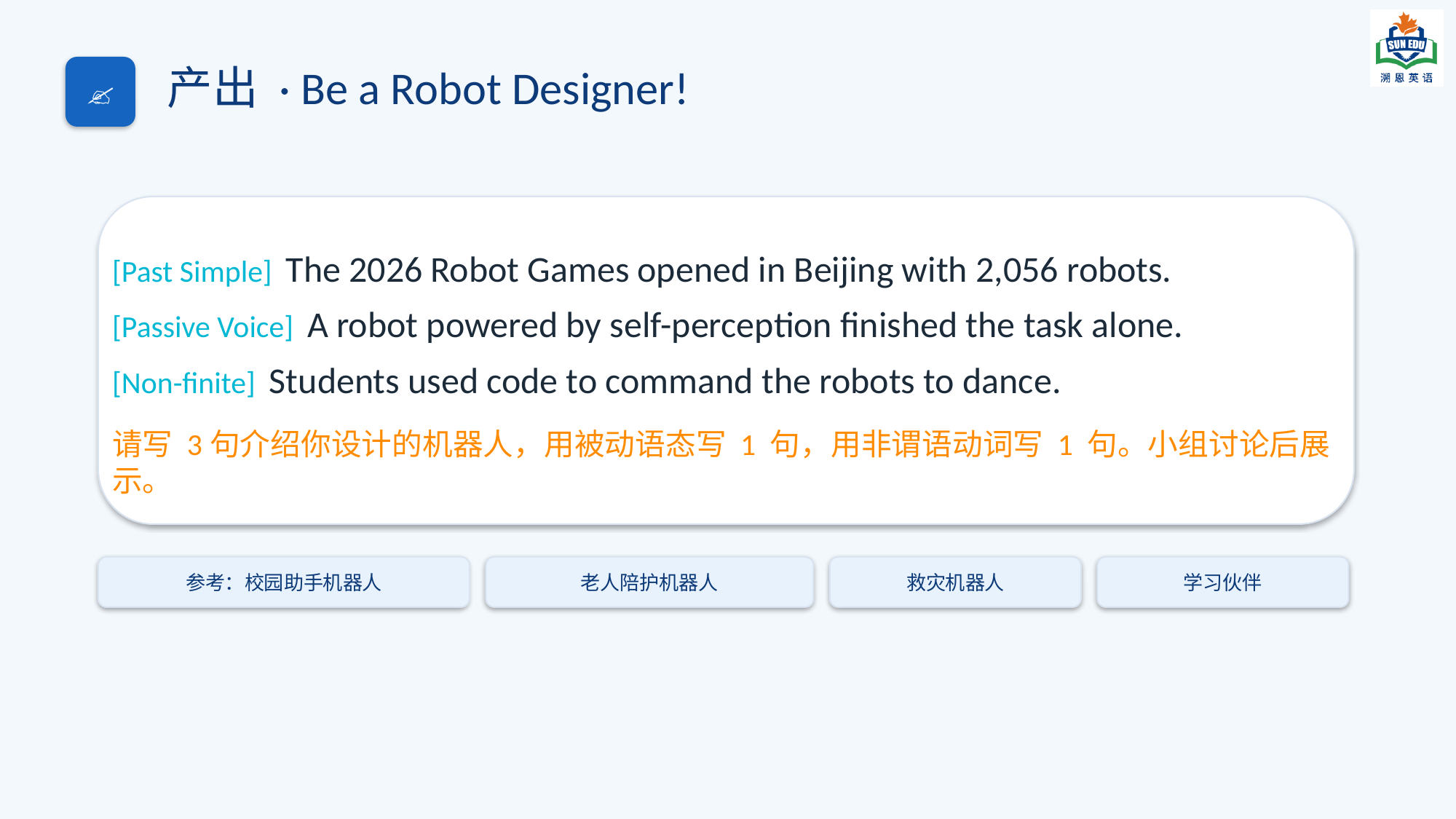

产出 · Be a Robot Designer!
✍

[Past Simple]  The 2026 Robot Games opened in Beijing with 2,056 robots.
[Passive Voice]  A robot powered by self-perception finished the task alone.
[Non-finite]  Students used code to command the robots to dance.
请写 3句介绍你设计的机器人，用被动语态写 1 句，用非谓语动词写 1 句。小组讨论后展示。

参考：校园助手机器人
老人陪护机器人
救灾机器人
学习伙伴